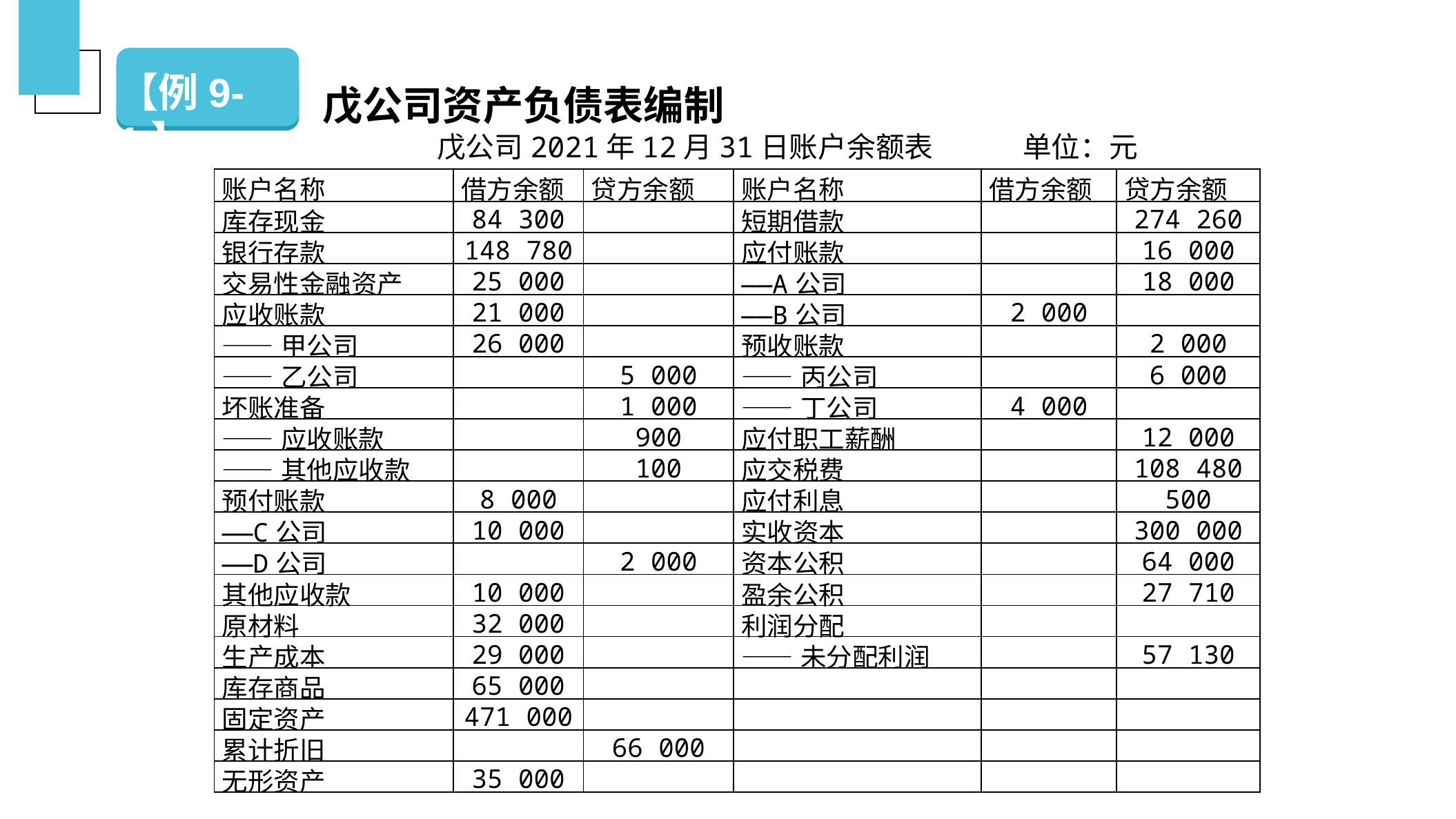

戊公司资产负债表编制
【例9-1】
（二）银行存款的清查
戊公司2021年12月31日账户余额表              单位：元
| 账户名称 | 借方余额 | 贷方余额 | 账户名称 | 借方余额 | 贷方余额 |
| --- | --- | --- | --- | --- | --- |
| 库存现金 | 84 300 |  | 短期借款 |  | 274 260 |
| 银行存款 | 148 780 |  | 应付账款 |  | 16 000 |
| 交易性金融资产 | 25 000 |  | ——A公司 |  | 18 000 |
| 应收账款 | 21 000 |  | ——B公司 | 2 000 |  |
| ——甲公司 | 26 000 |  | 预收账款 |  | 2 000 |
| ——乙公司 |  | 5 000 | ——丙公司 |  | 6 000 |
| 坏账准备 |  | 1 000 | ——丁公司 | 4 000 |  |
| ——应收账款 |  | 900 | 应付职工薪酬 |  | 12 000 |
| ——其他应收款 |  | 100 | 应交税费 |  | 108 480 |
| 预付账款 | 8 000 |  | 应付利息 |  | 500 |
| ——C公司 | 10 000 |  | 实收资本 |  | 300 000 |
| ——D公司 |  | 2 000 | 资本公积 |  | 64 000 |
| 其他应收款 | 10 000 |  | 盈余公积 |  | 27 710 |
| 原材料 | 32 000 |  | 利润分配 |  |  |
| 生产成本 | 29 000 |  | ——未分配利润 |  | 57 130 |
| 库存商品 | 65 000 |  |  |  |  |
| 固定资产 | 471 000 |  |  |  |  |
| 累计折旧 |  | 66 000 |  |  |  |
| 无形资产 | 35 000 |  |  |  |  |